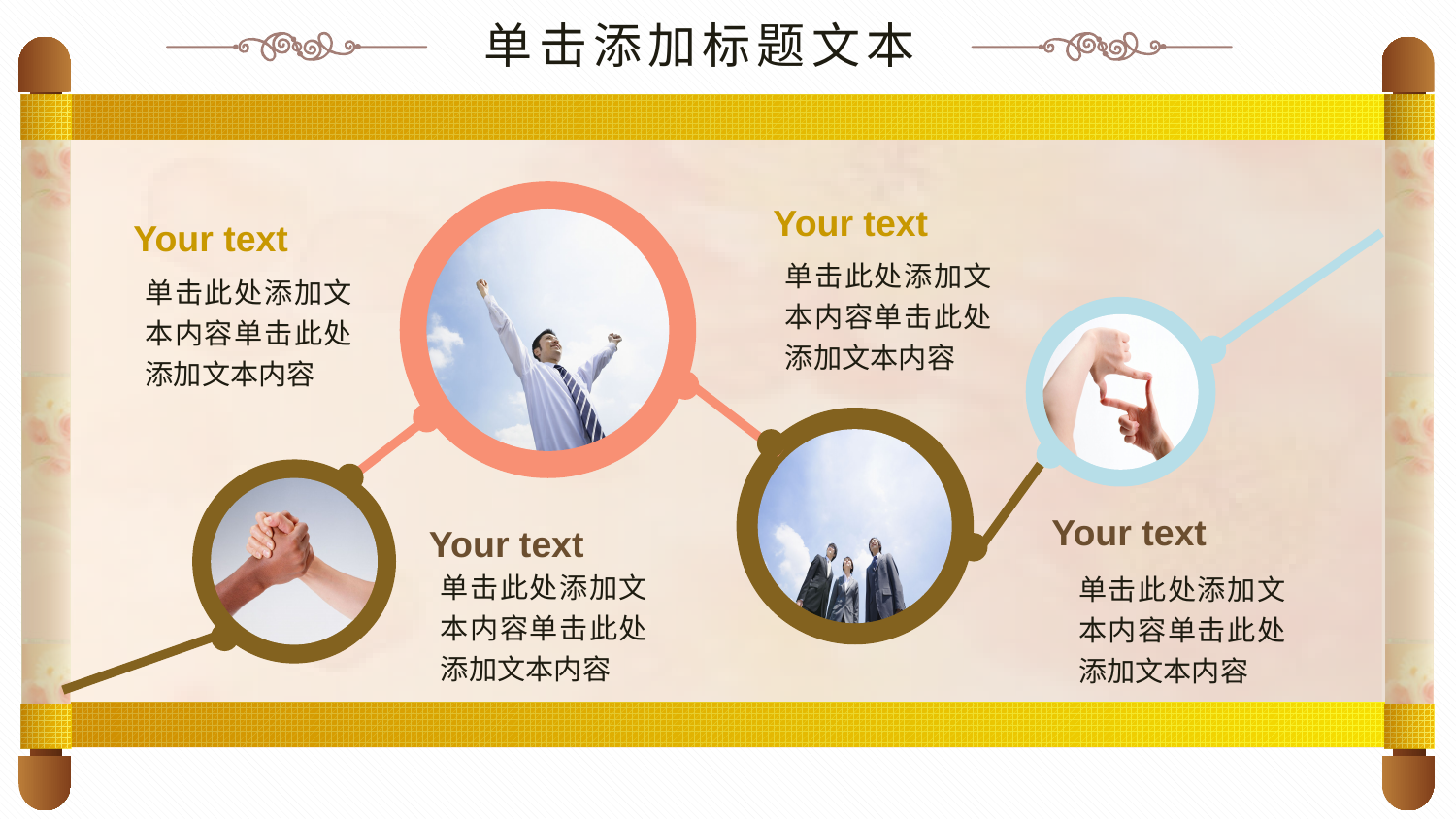

单击添加标题文本

Your text
Your text

单击此处添加文本内容单击此处添加文本内容
单击此处添加文本内容单击此处添加文本内容

Your text
Your text
单击此处添加文本内容单击此处添加文本内容
单击此处添加文本内容单击此处添加文本内容